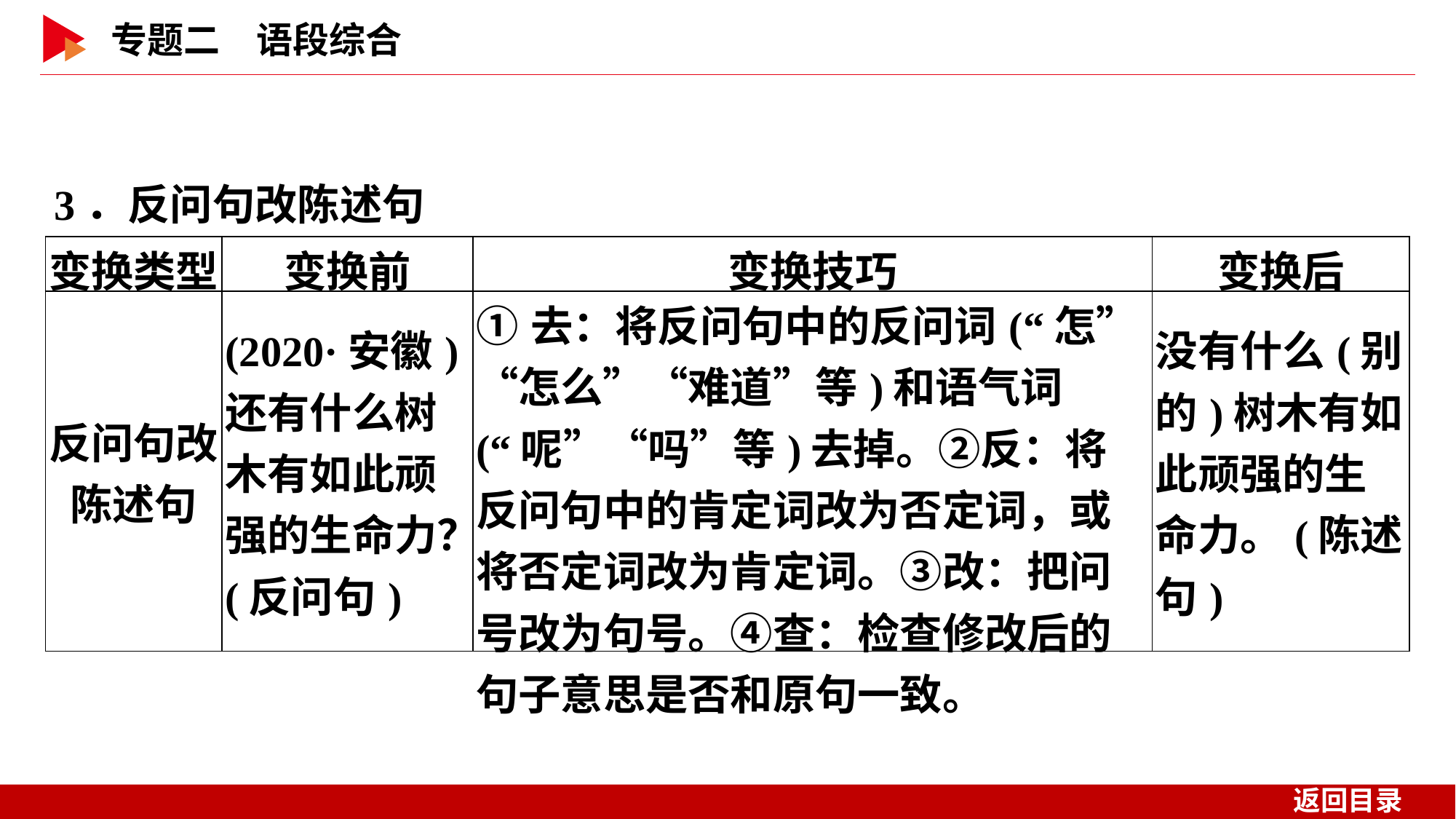

3．反问句改陈述句
| 变换类型 | 变换前 | 变换技巧 | 变换后 |
| --- | --- | --- | --- |
| 反问句改 陈述句 | (2020·安徽)还有什么树木有如此顽强的生命力？(反问句) | ①去：将反问句中的反问词(“怎”“怎么”“难道”等)和语气词(“呢”“吗”等)去掉。②反：将反问句中的肯定词改为否定词，或将否定词改为肯定词。③改：把问号改为句号。④查：检查修改后的句子意思是否和原句一致。 | 没有什么(别的)树木有如此顽强的生命力。(陈述句) |